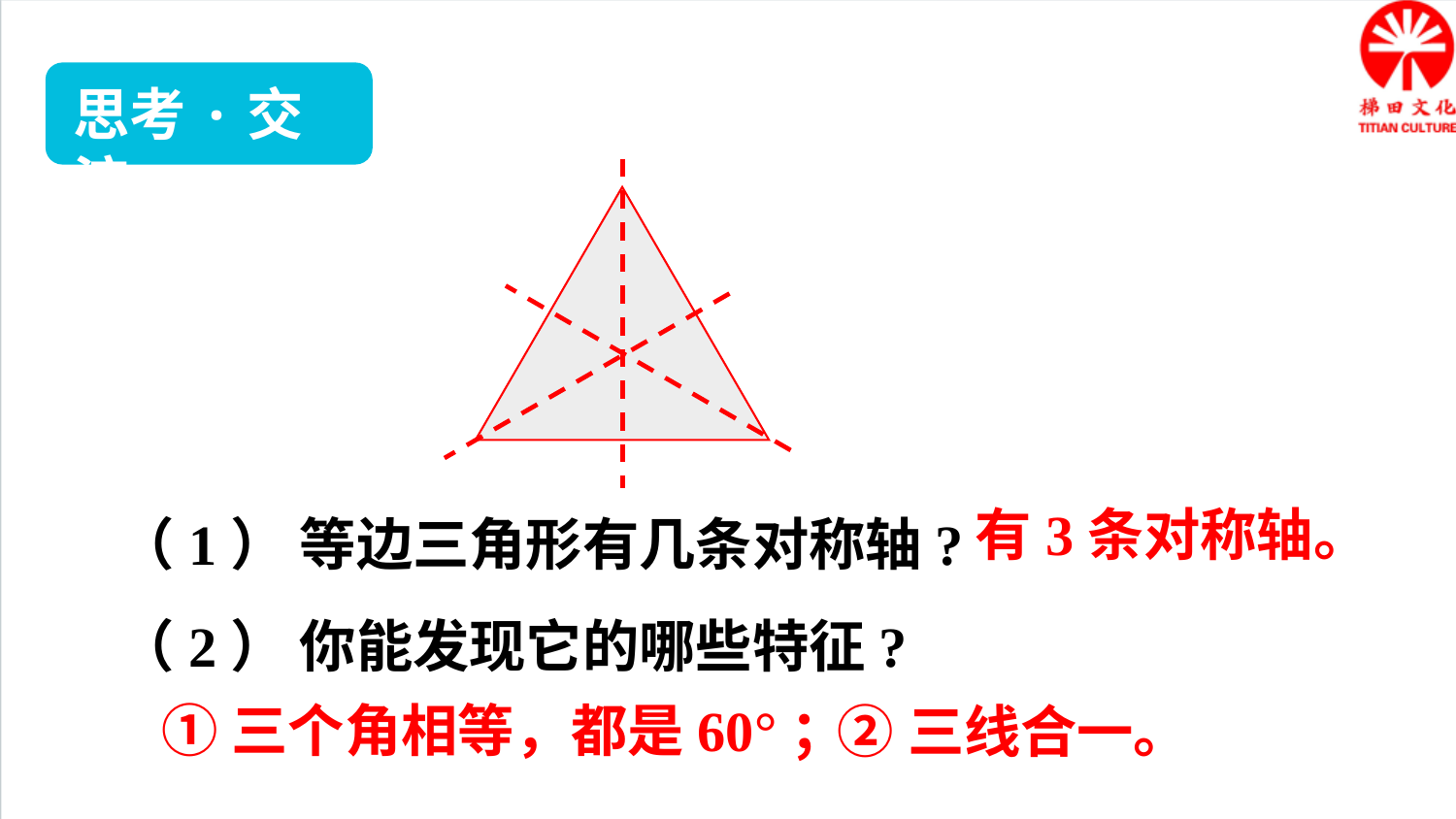

思考·交流

（1） 等边三角形有几条对称轴?
（2） 你能发现它的哪些特征?
有3条对称轴。
①三个角相等，都是60°；
②三线合一。